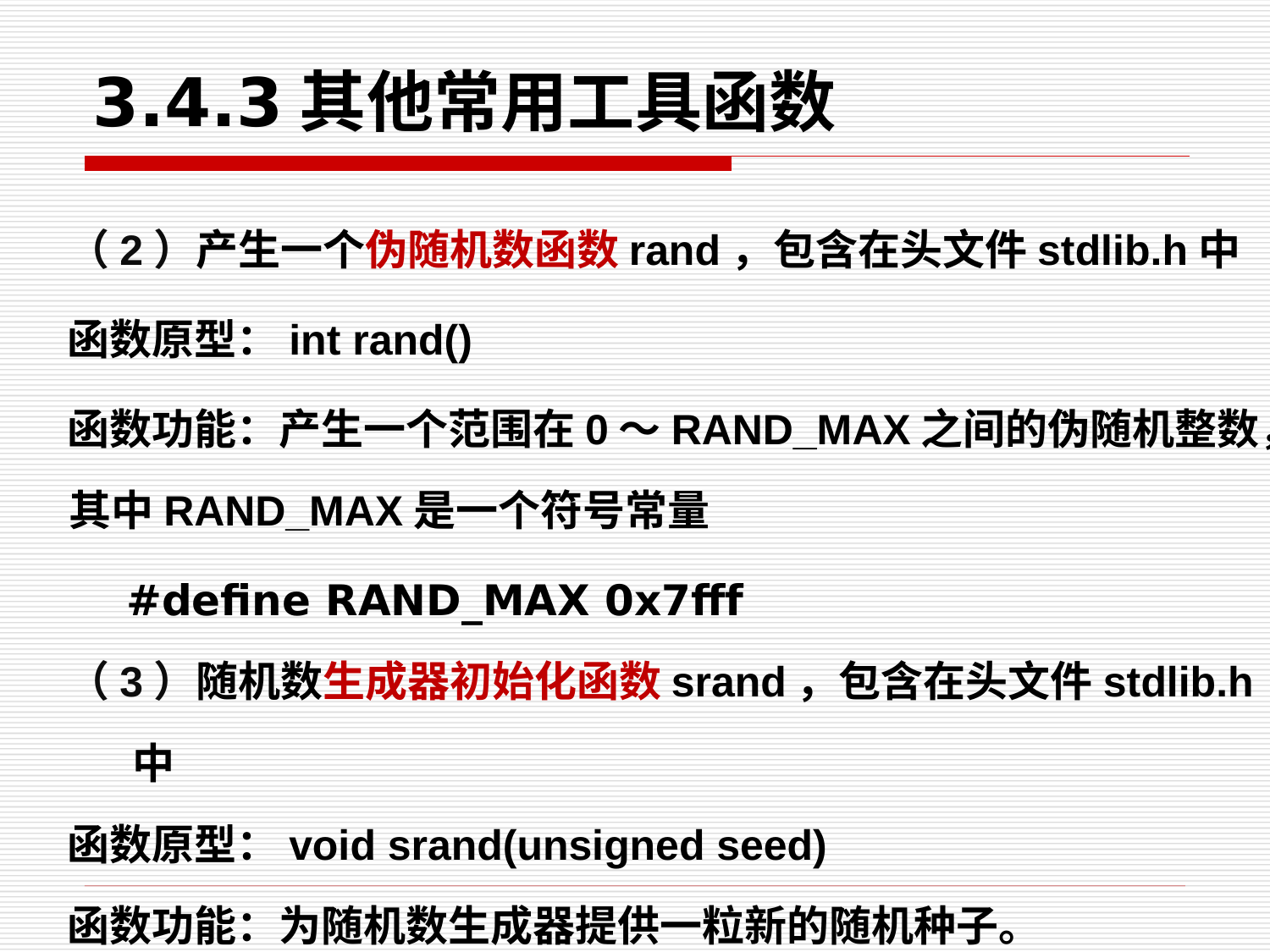

# 3.4.3其他常用工具函数
（2）产生一个伪随机数函数rand，包含在头文件stdlib.h中
函数原型：int rand()
函数功能：产生一个范围在0～RAND_MAX之间的伪随机整数，其中RAND_MAX是一个符号常量
    #define RAND_MAX 0x7fff
（3）随机数生成器初始化函数srand，包含在头文件stdlib.h中
函数原型：void srand(unsigned seed)
函数功能：为随机数生成器提供一粒新的随机种子。